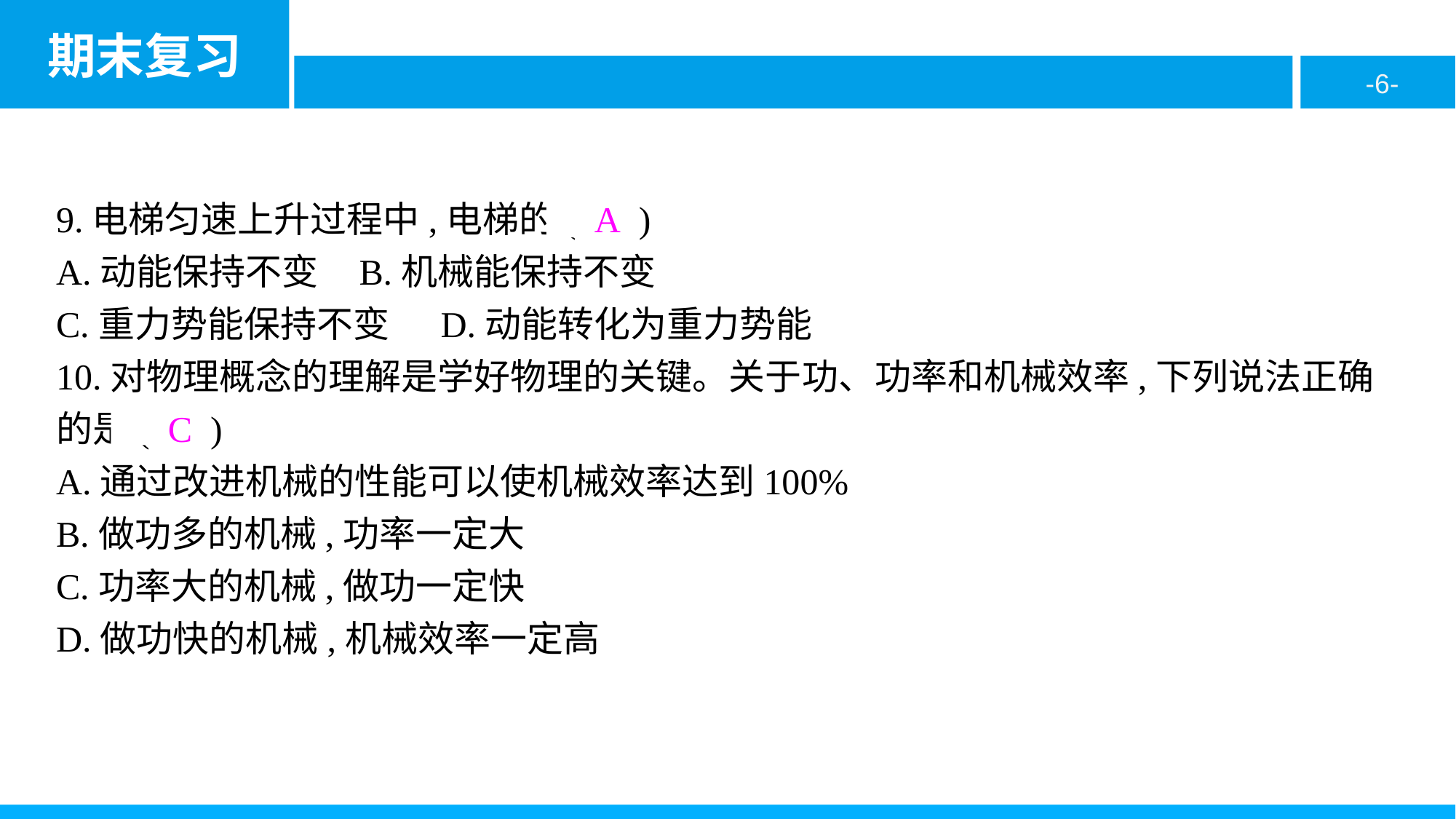

9.电梯匀速上升过程中,电梯的(  A  )
A.动能保持不变	B.机械能保持不变
C.重力势能保持不变	D.动能转化为重力势能
10.对物理概念的理解是学好物理的关键。关于功、功率和机械效率,下列说法正确的是(  C  )
A.通过改进机械的性能可以使机械效率达到100%
B.做功多的机械,功率一定大
C.功率大的机械,做功一定快
D.做功快的机械,机械效率一定高